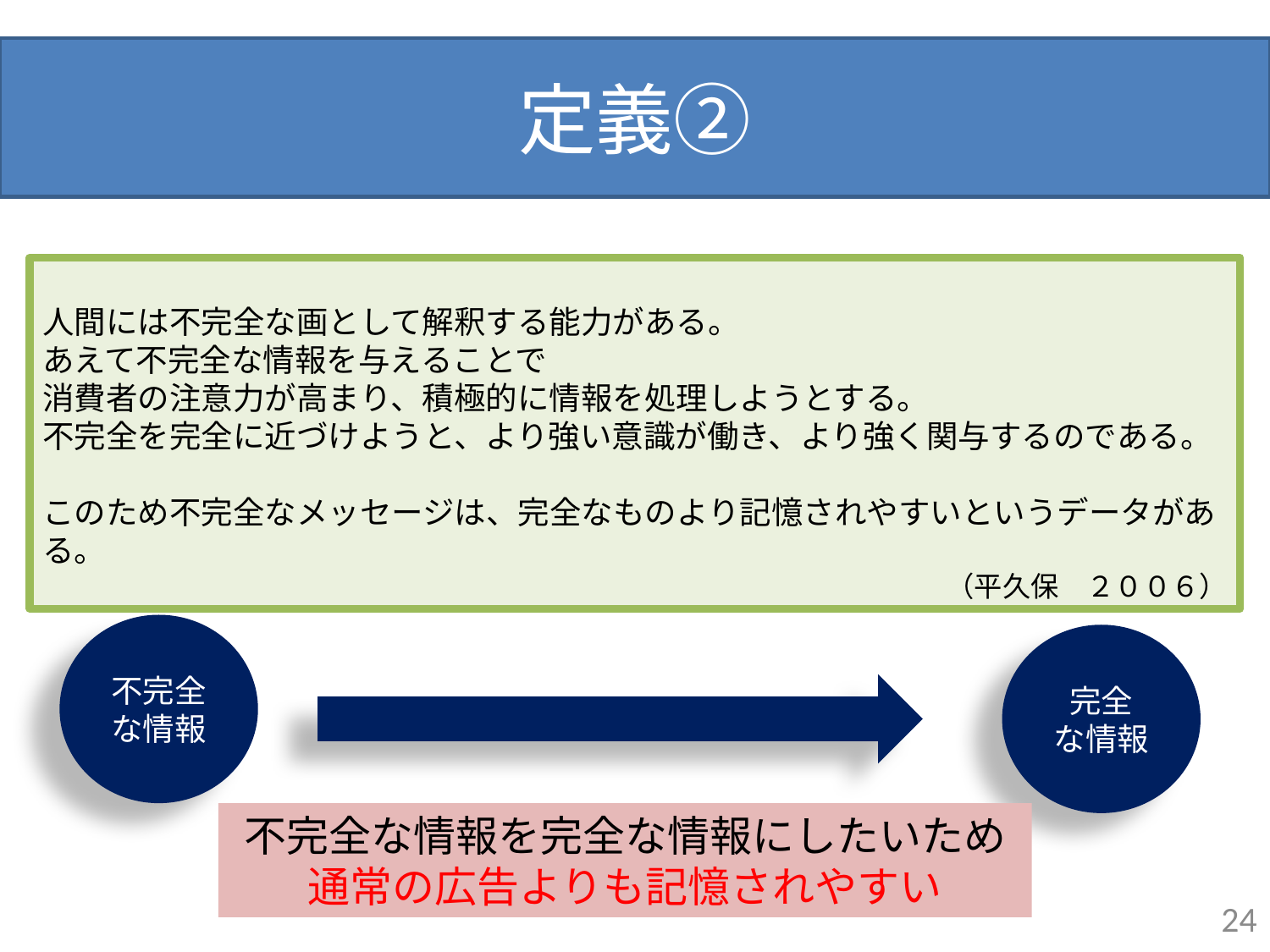

# 定義②

人間には不完全な画として解釈する能力がある。
あえて不完全な情報を与えることで
消費者の注意力が高まり、積極的に情報を処理しようとする。
不完全を完全に近づけようと、より強い意識が働き、より強く関与するのである。

このため不完全なメッセージは、完全なものより記憶されやすいというデータがある。
（平久保　２００６）
不完全な情報
完全
な情報

不完全な情報を完全な情報にしたいため
通常の広告よりも記憶されやすい
24